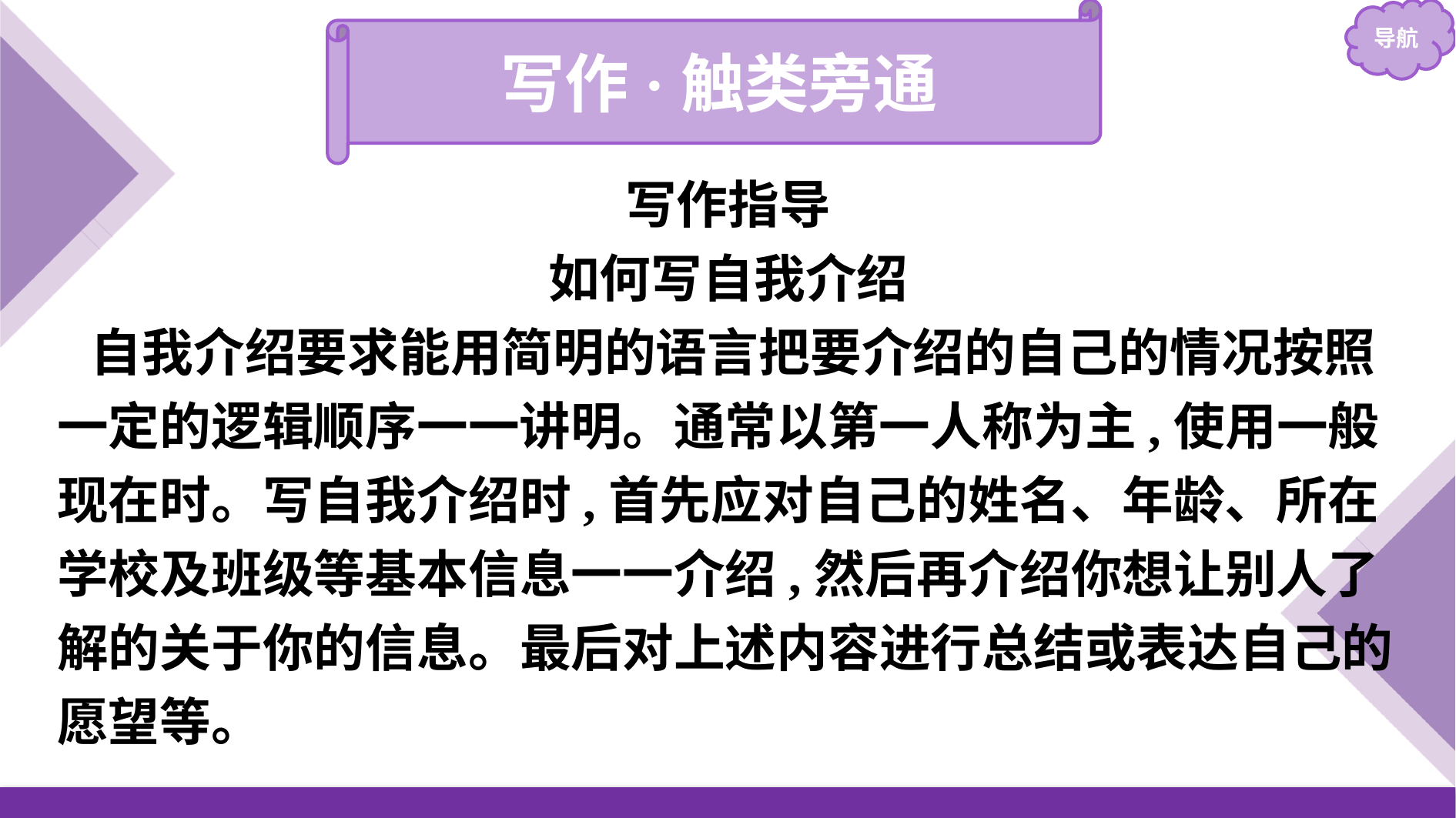

写作·触类旁通
写作指导
如何写自我介绍
自我介绍要求能用简明的语言把要介绍的自己的情况按照一定的逻辑顺序一一讲明。通常以第一人称为主,使用一般现在时。写自我介绍时,首先应对自己的姓名、年龄、所在学校及班级等基本信息一一介绍,然后再介绍你想让别人了解的关于你的信息。最后对上述内容进行总结或表达自己的愿望等。